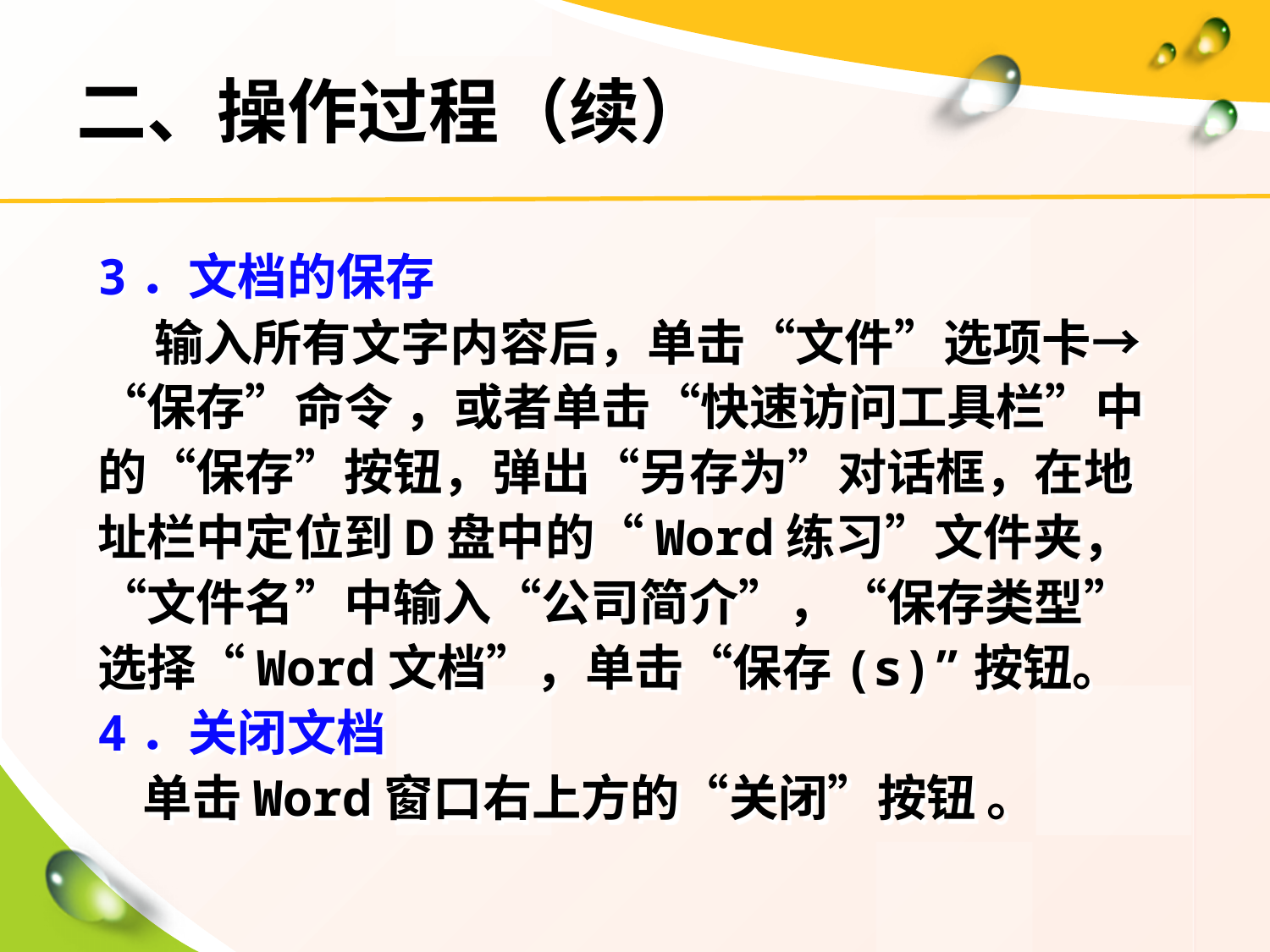

# 二、操作过程（续）
3．文档的保存
    输入所有文字内容后，单击“文件”选项卡→“保存”命令 ，或者单击“快速访问工具栏”中的“保存”按钮，弹出“另存为”对话框，在地址栏中定位到D盘中的“Word练习”文件夹，“文件名”中输入“公司简介”，“保存类型”选择“Word文档”，单击“保存(s)”按钮。
4．关闭文档
   单击Word窗口右上方的“关闭”按钮 。